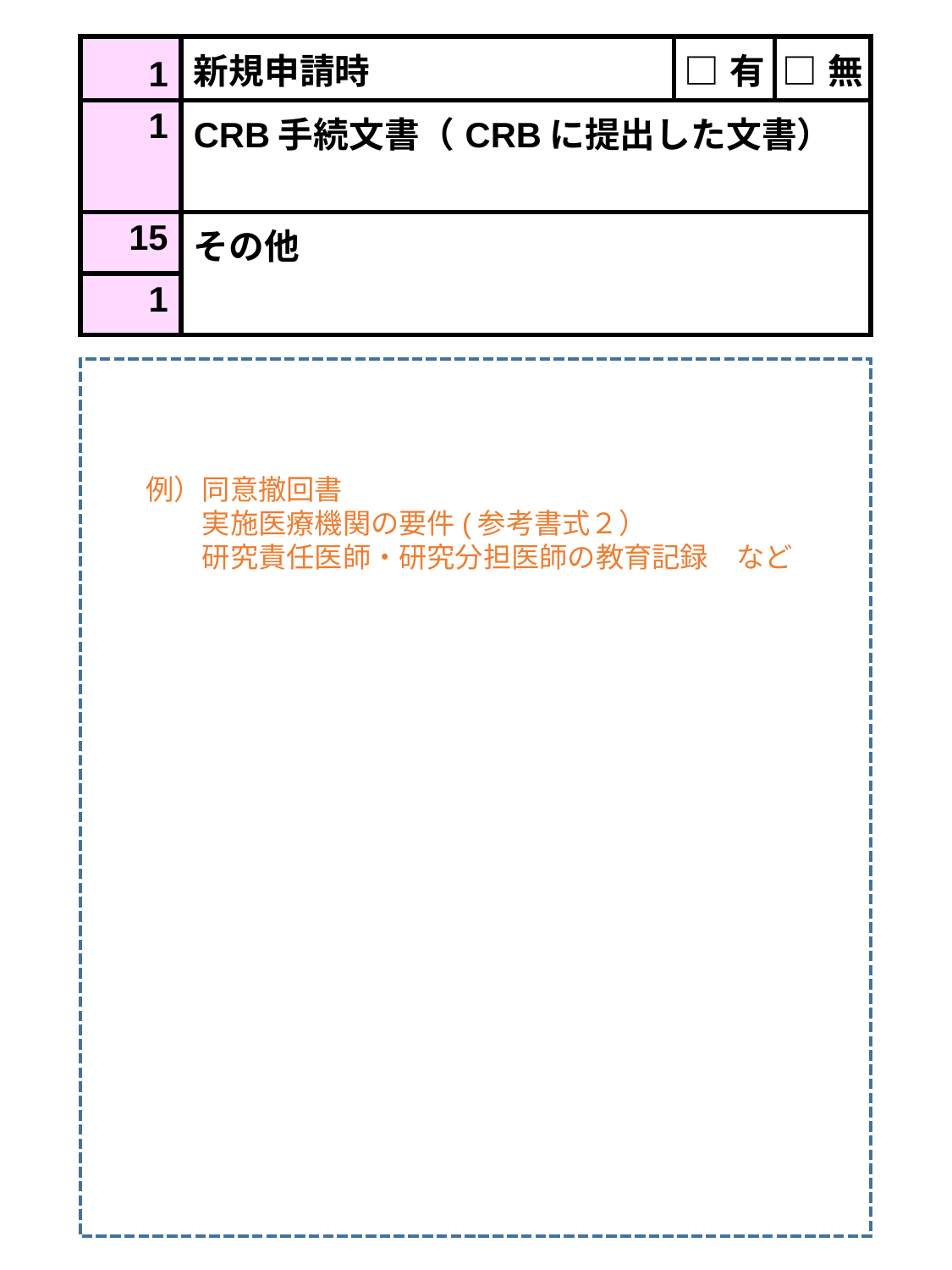

| 1 | 新規申請時 | □有 | □無 |
| --- | --- | --- | --- |
| 1 | CRB手続文書（CRBに提出した文書） |  |  |
| 15 | その他 |  |  |
| 1 |  |  |  |

例）同意撤回書
　　実施医療機関の要件(参考書式２）
　　研究責任医師・研究分担医師の教育記録　など